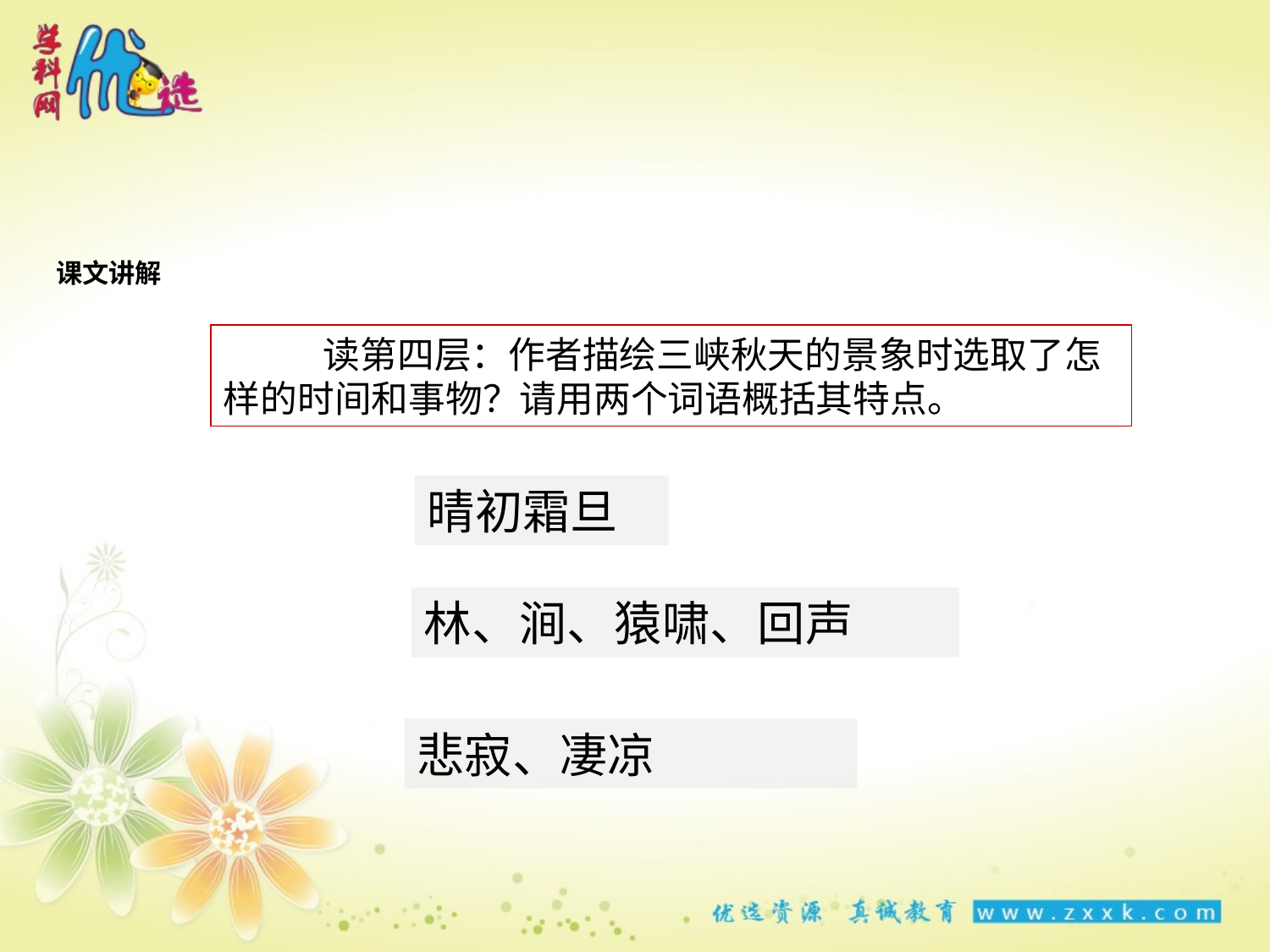

课文讲解
读第四层：作者描绘三峡秋天的景象时选取了怎样的时间和事物？请用两个词语概括其特点。
晴初霜旦
林、涧、猿啸、回声
悲寂、凄凉